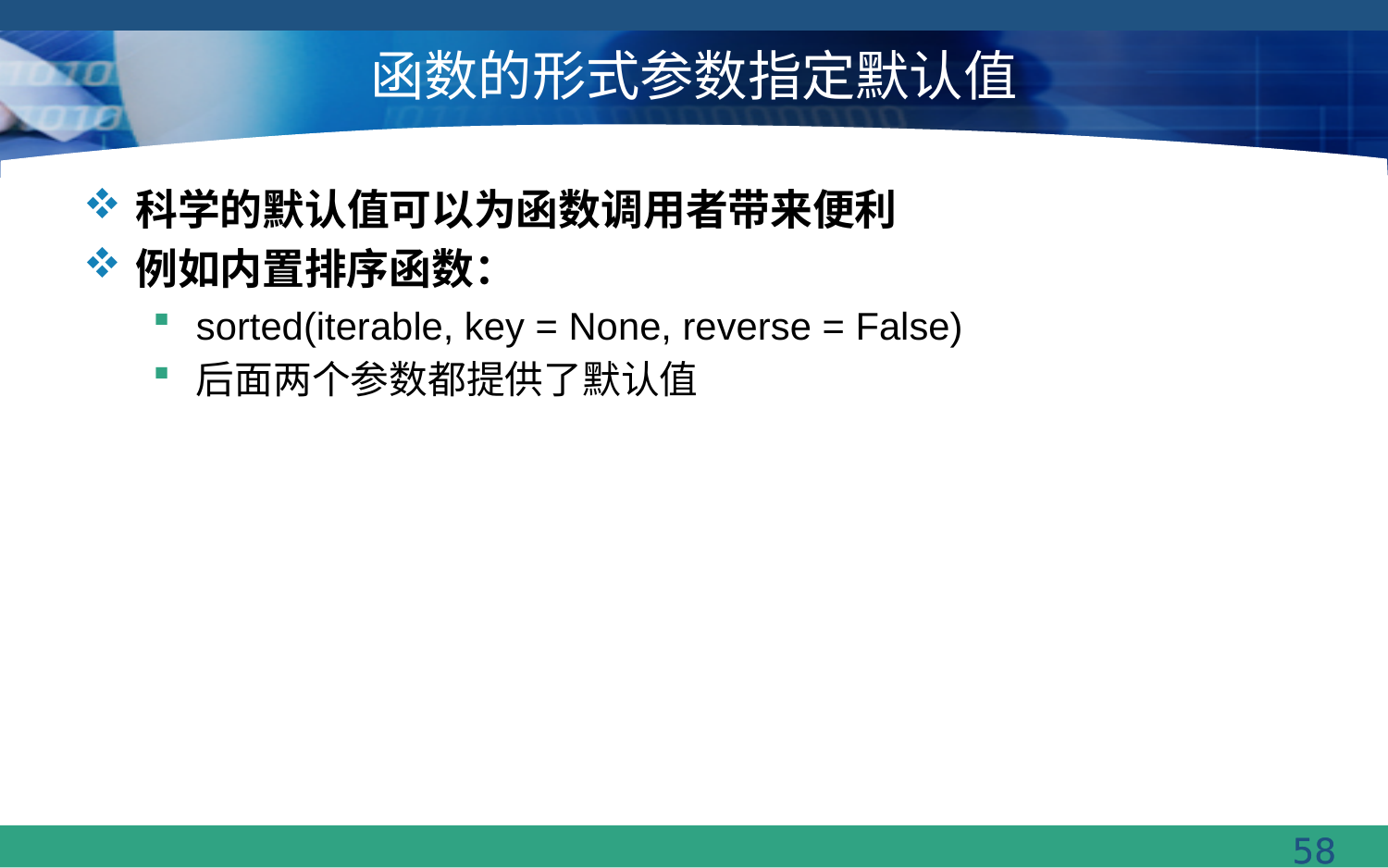

# 函数的形式参数指定默认值
科学的默认值可以为函数调用者带来便利
例如内置排序函数：
sorted(iterable, key = None, reverse = False)
后面两个参数都提供了默认值